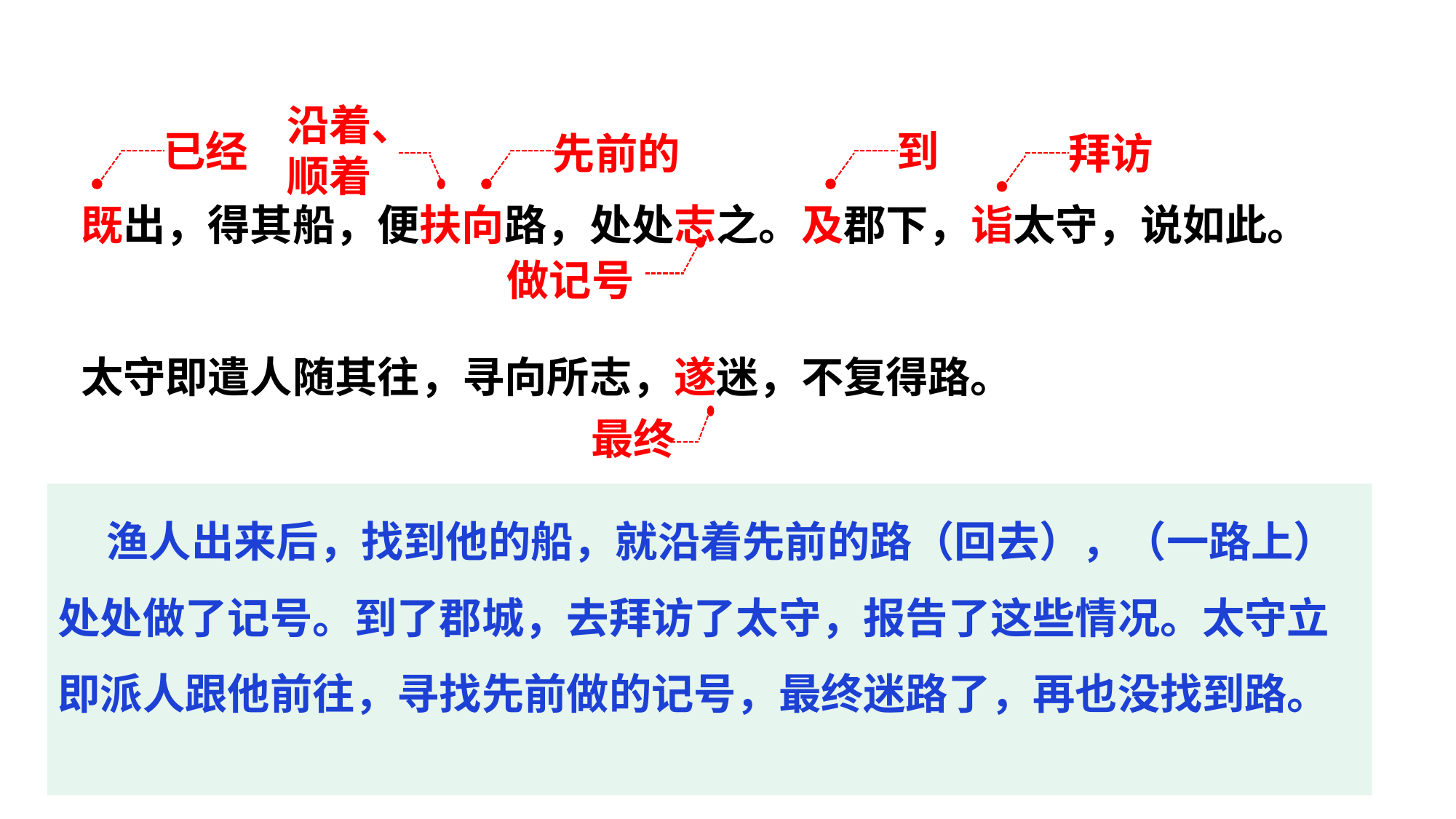

沿着、顺着

已经

到

先前的

拜访

既出，得其船，便扶向路，处处志之。及郡下，诣太守，说如此。

太守即遣人随其往，寻向所志，遂迷，不复得路。
做记号

最终

    渔人出来后，找到他的船，就沿着先前的路（回去），（一路上）处处做了记号。到了郡城，去拜访了太守，报告了这些情况。太守立即派人跟他前往，寻找先前做的记号，最终迷路了，再也没找到路。